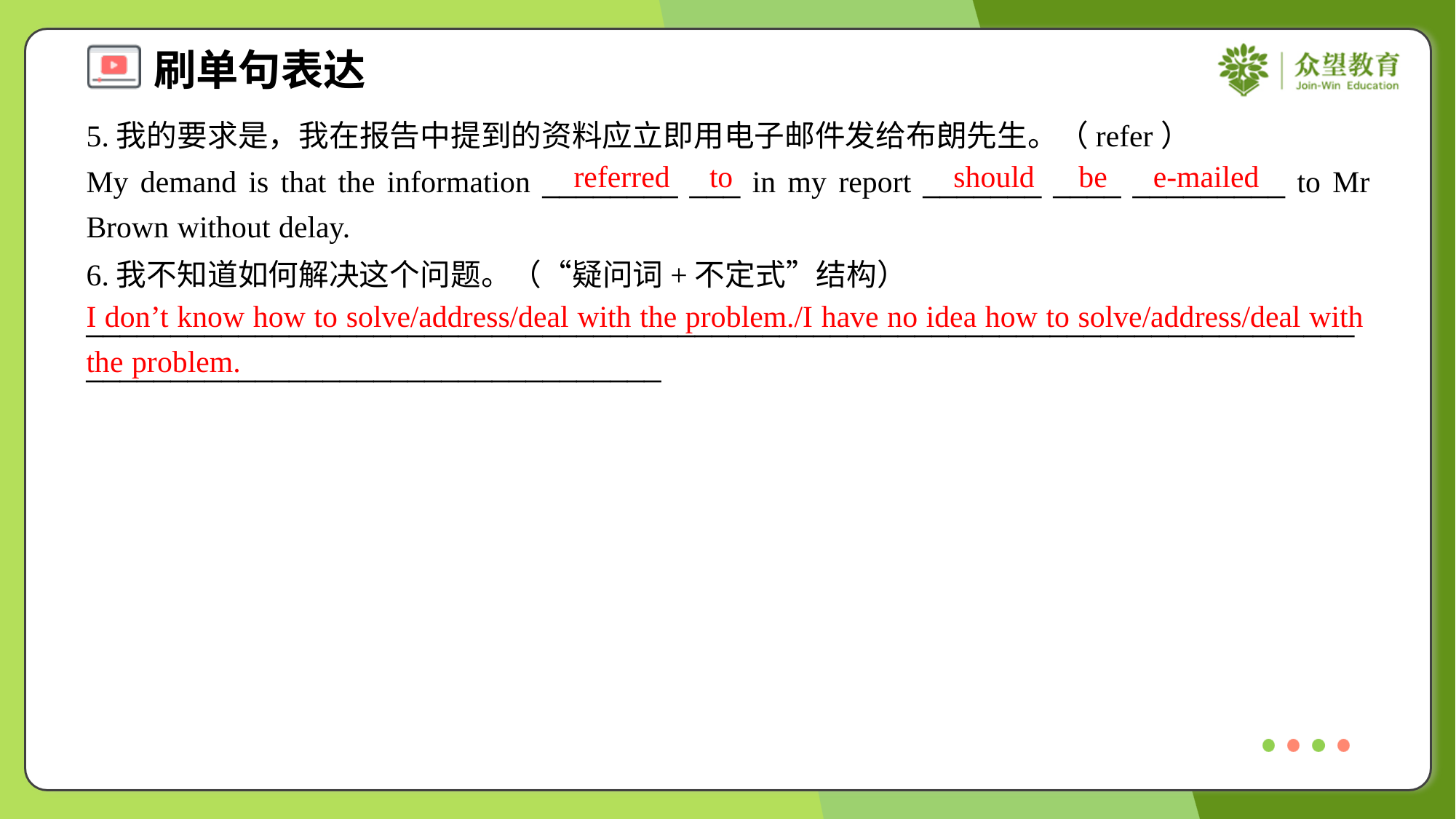

5.我的要求是，我在报告中提到的资料应立即用电子邮件发给布朗先生。（refer）
My demand is that the information ________ ___ in my report _______ ____ _________ to Mr Brown without delay.
referred
to
should
be
e-mailed
6.我不知道如何解决这个问题。（“疑问词+不定式”结构）
_____________________________________________________________________________________________________________
I don’t know how to solve/address/deal with the problem./I have no idea how to solve/address/deal with the problem.